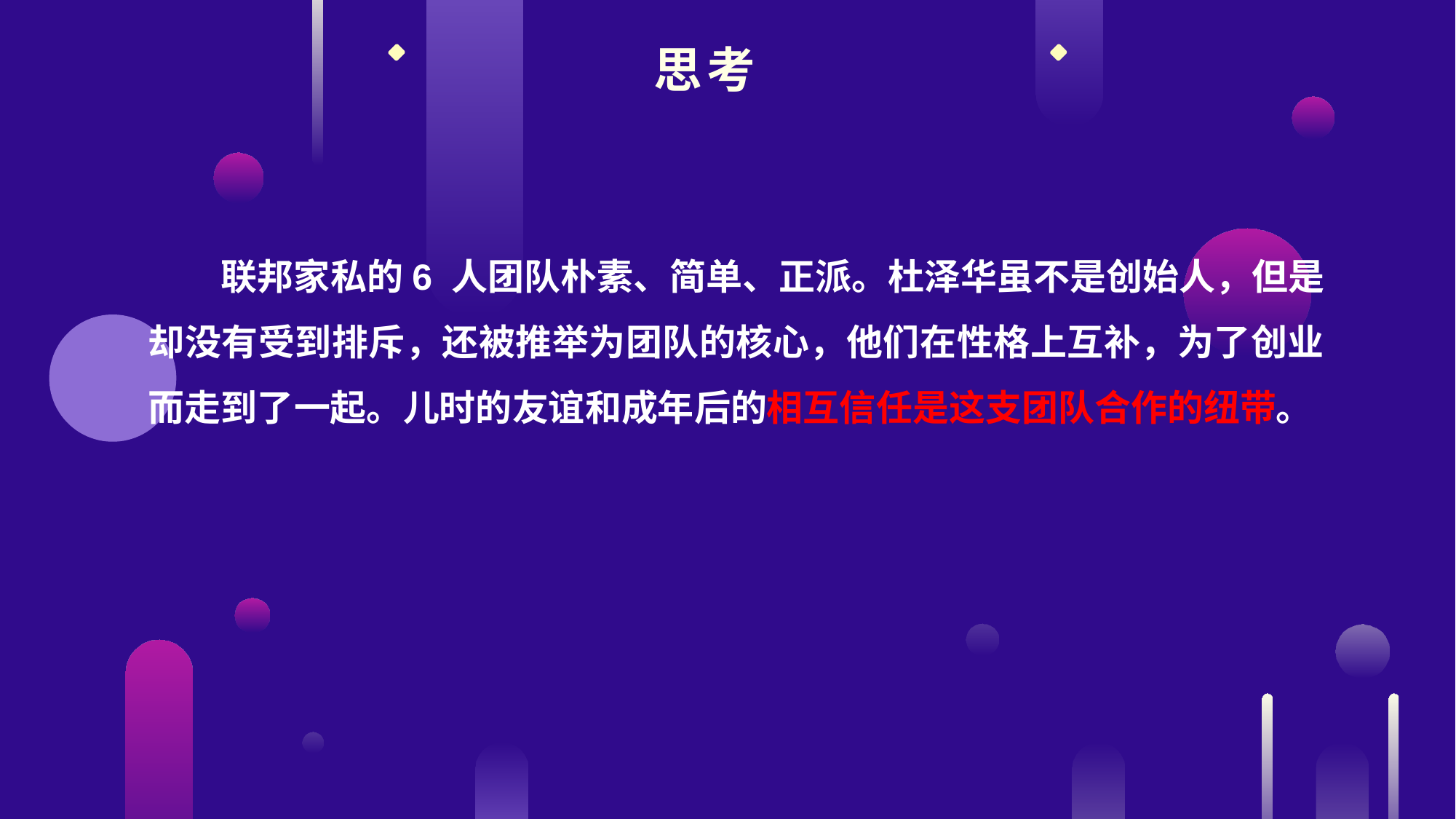

思考

联邦家私的6 人团队朴素、简单、正派。杜泽华虽不是创始人，但是却没有受到排斥，还被推举为团队的核心，他们在性格上互补，为了创业而走到了一起。儿时的友谊和成年后的相互信任是这支团队合作的纽带。